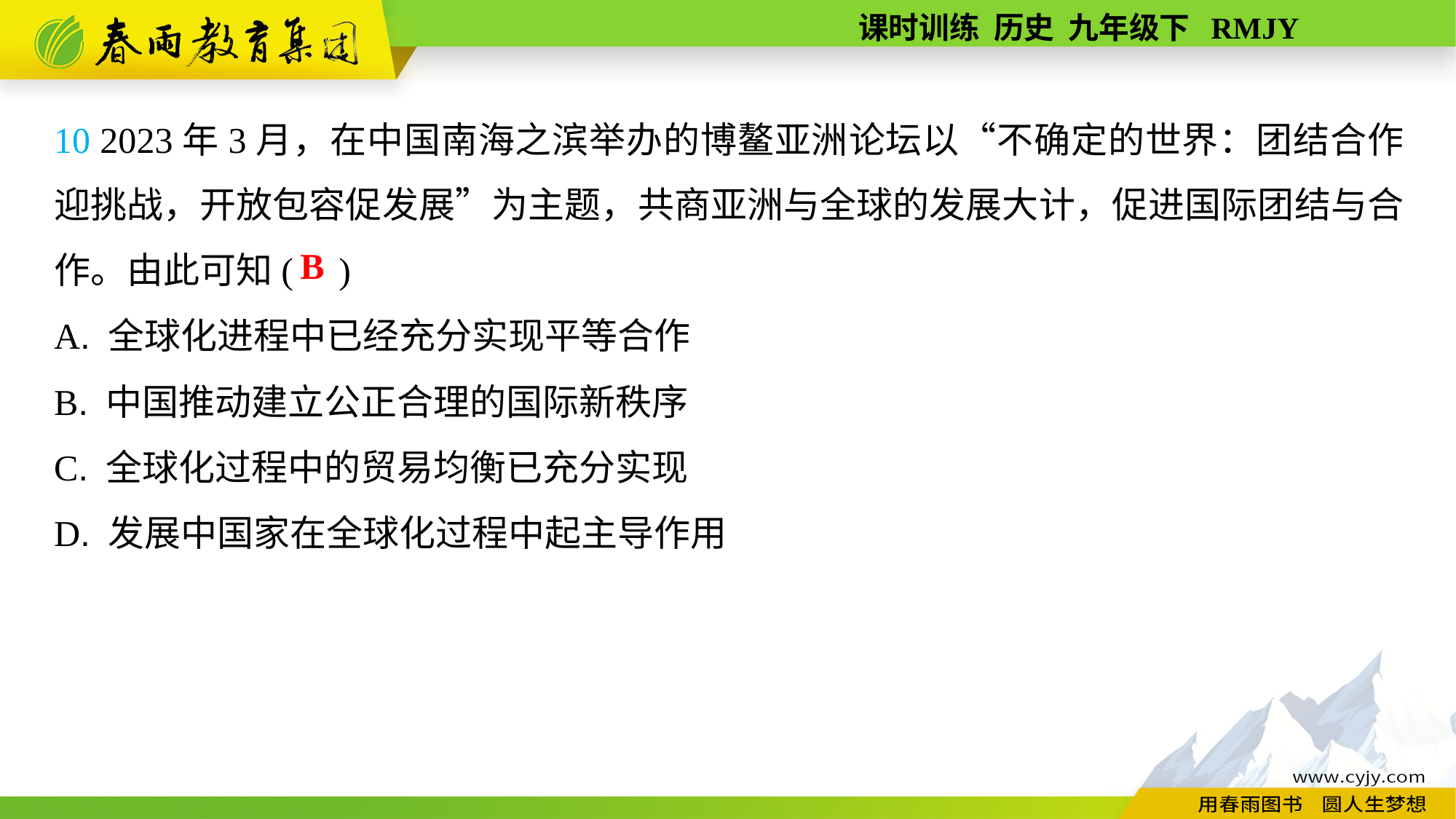

10 2023年3月，在中国南海之滨举办的博鳌亚洲论坛以“不确定的世界：团结合作迎挑战，开放包容促发展”为主题，共商亚洲与全球的发展大计，促进国际团结与合作。由此可知(     )
A. 全球化进程中已经充分实现平等合作
B. 中国推动建立公正合理的国际新秩序
C. 全球化过程中的贸易均衡已充分实现
D. 发展中国家在全球化过程中起主导作用

B